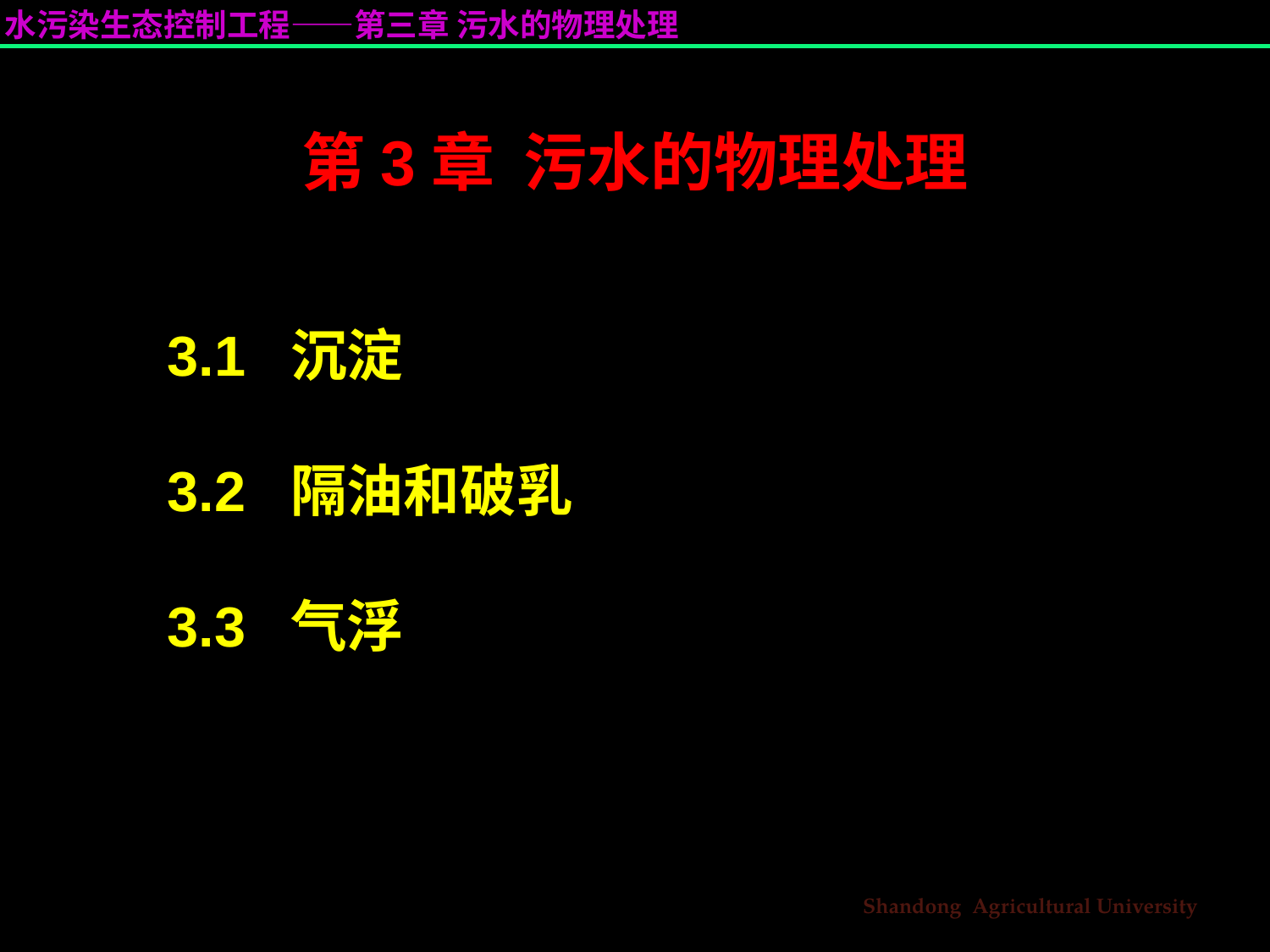

第3章  污水的物理处理

3.1  沉淀

3.2  隔油和破乳

3.3  气浮